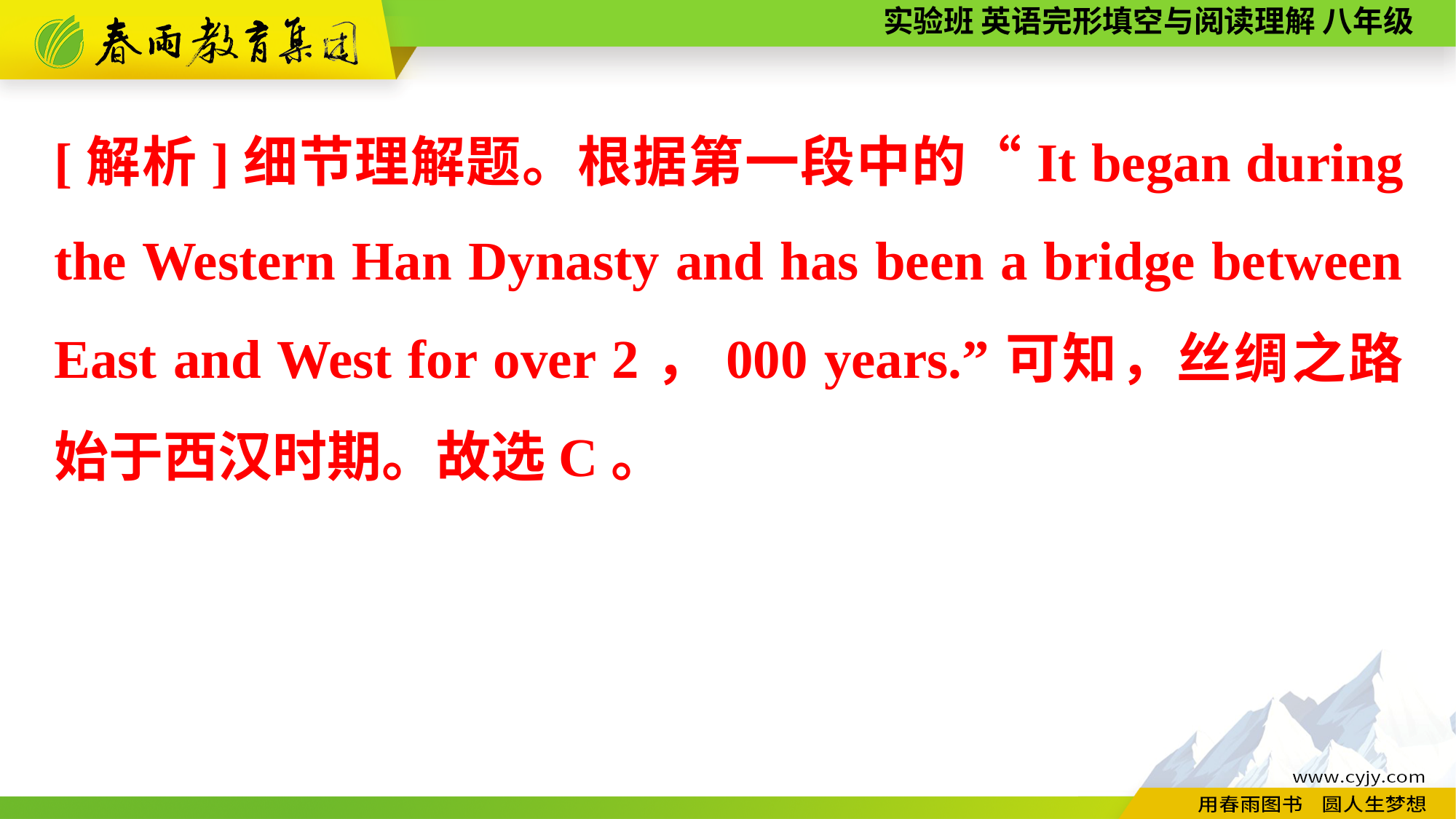

[解析]细节理解题。根据第一段中的“It began during the Western Han Dynasty and has been a bridge between East and West for over 2，000 years.”可知，丝绸之路始于西汉时期。故选C。